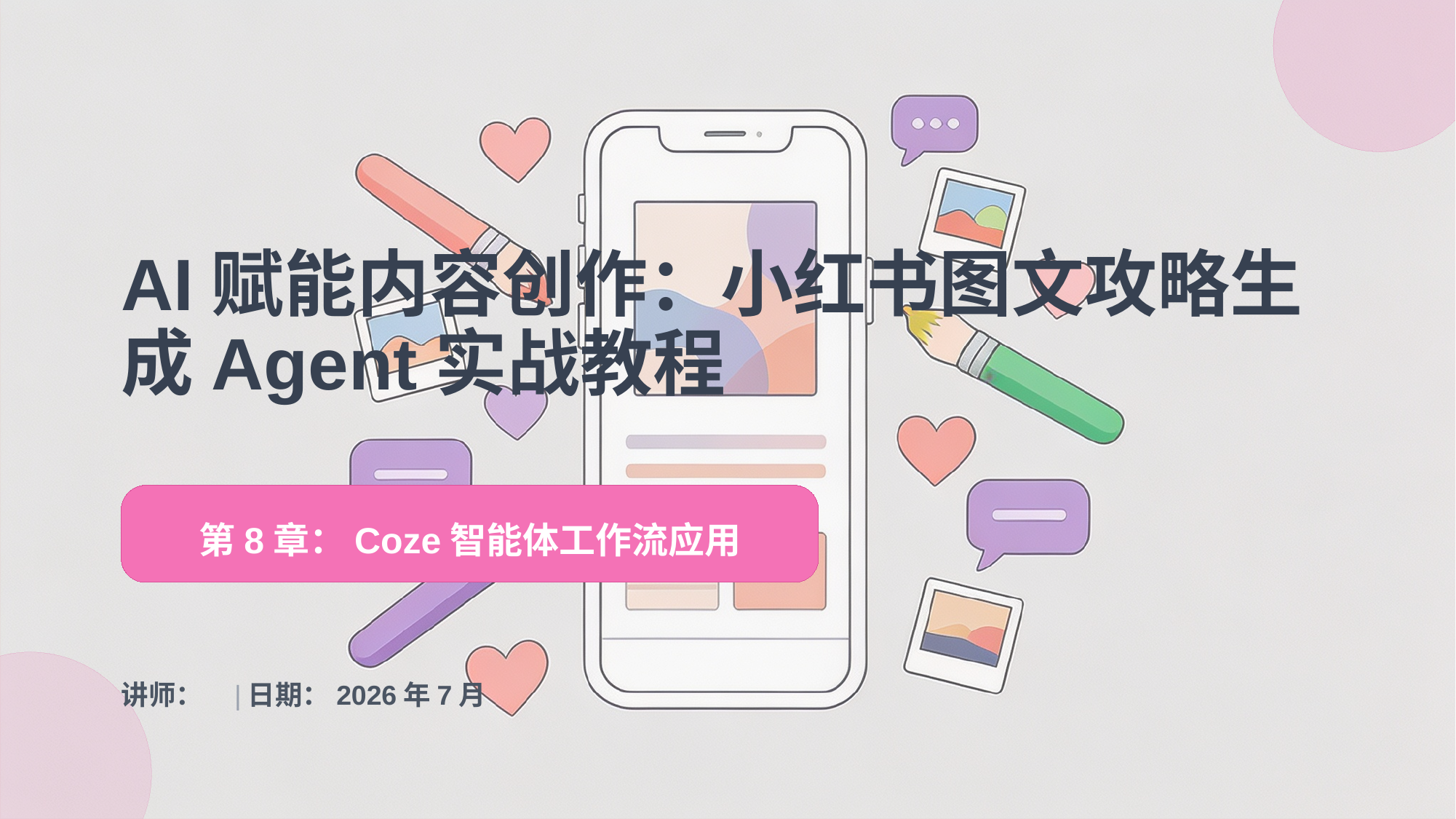

AI赋能内容创作：小红书图文攻略生成Agent实战教程
第8章：Coze智能体工作流应用
讲师：    |日期：2026年7月